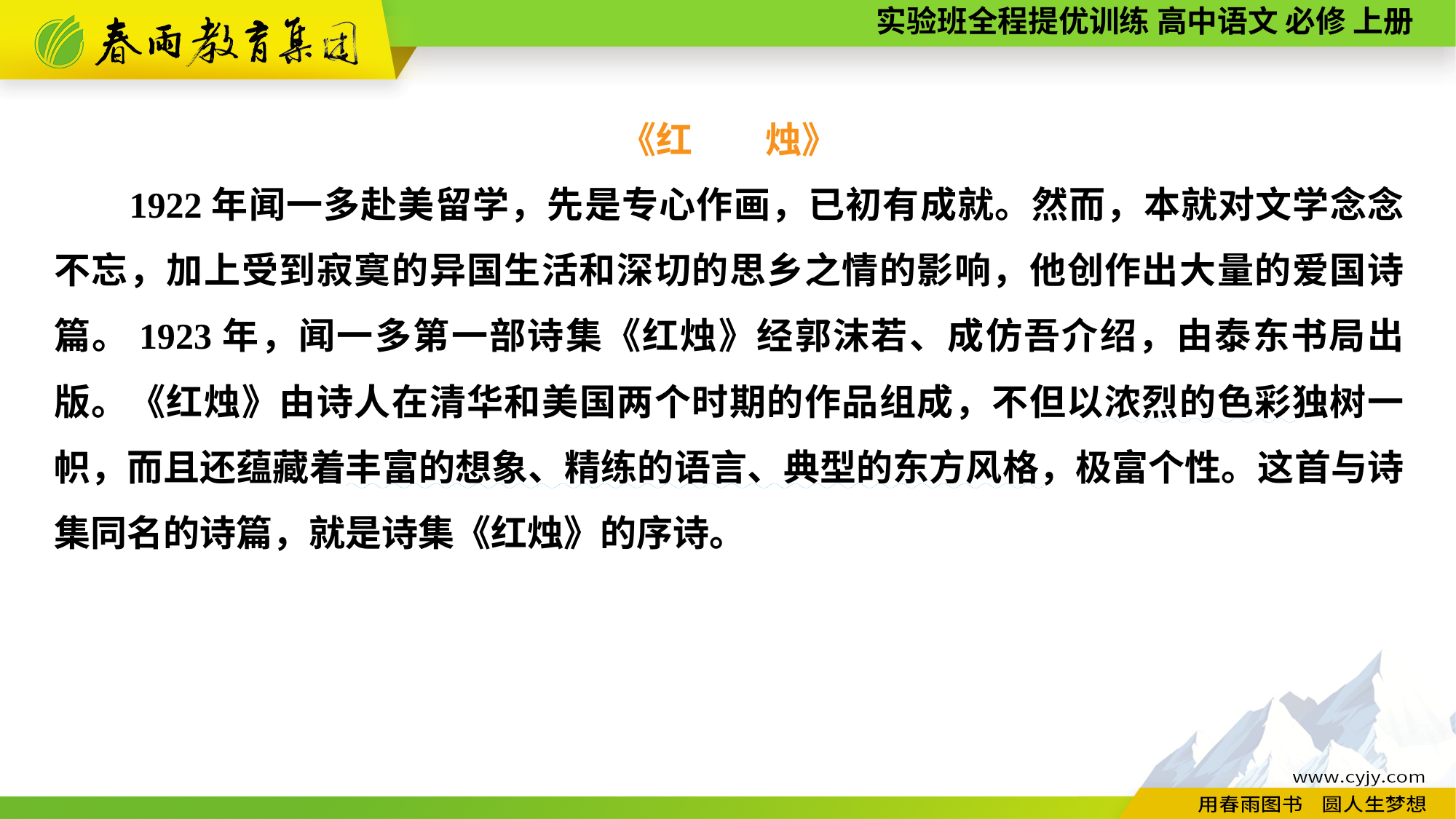

《红　　烛》
1922年闻一多赴美留学，先是专心作画，已初有成就。然而，本就对文学念念不忘，加上受到寂寞的异国生活和深切的思乡之情的影响，他创作出大量的爱国诗篇。1923年，闻一多第一部诗集《红烛》经郭沫若、成仿吾介绍，由泰东书局出版。《红烛》由诗人在清华和美国两个时期的作品组成，不但以浓烈的色彩独树一帜，而且还蕴藏着丰富的想象、精练的语言、典型的东方风格，极富个性。这首与诗集同名的诗篇，就是诗集《红烛》的序诗。